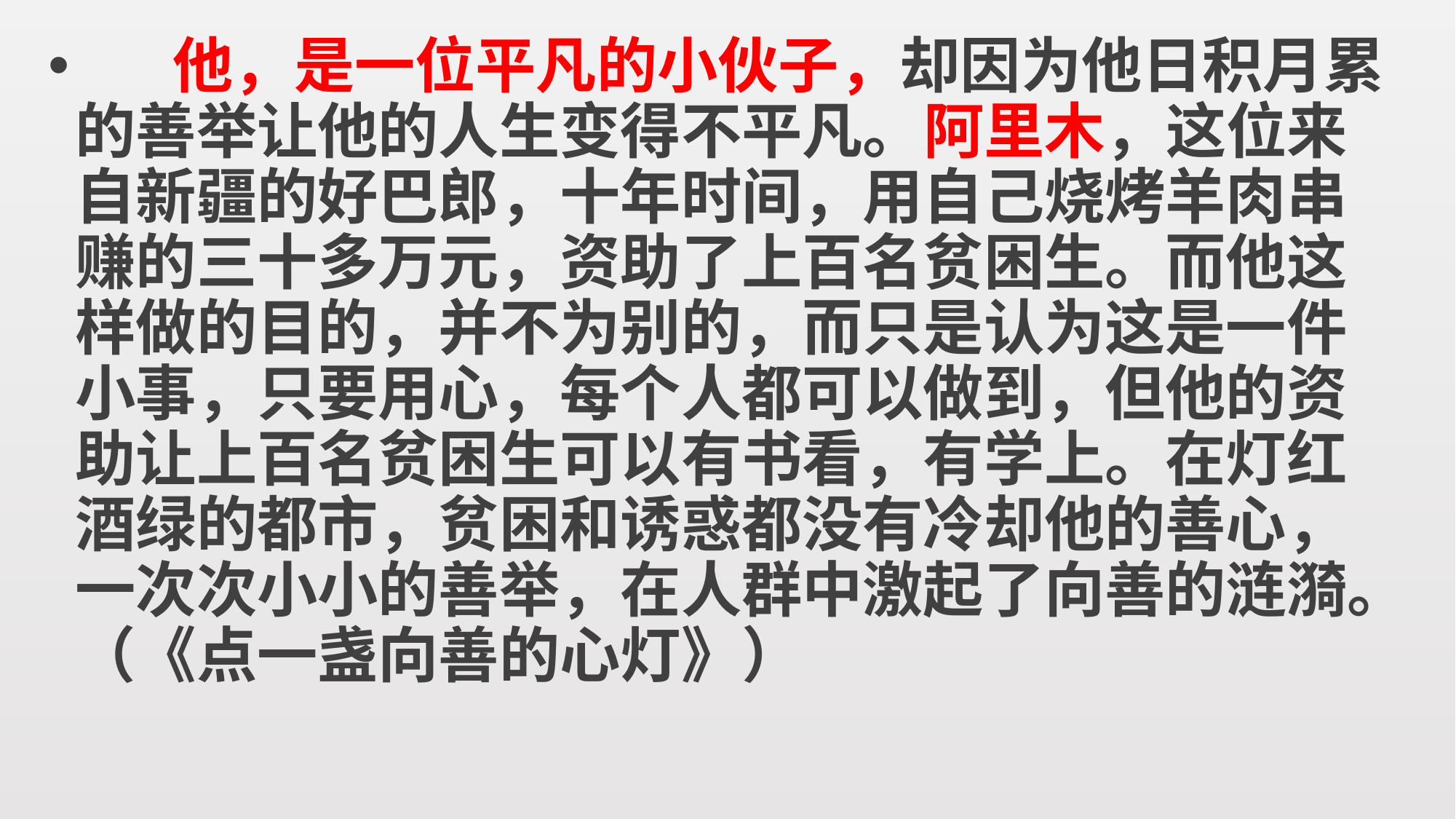

他，是一位平凡的小伙子，却因为他日积月累的善举让他的人生变得不平凡。阿里木，这位来自新疆的好巴郎，十年时间，用自己烧烤羊肉串赚的三十多万元，资助了上百名贫困生。而他这样做的目的，并不为别的，而只是认为这是一件小事，只要用心，每个人都可以做到，但他的资助让上百名贫困生可以有书看，有学上。在灯红酒绿的都市，贫困和诱惑都没有冷却他的善心，一次次小小的善举，在人群中激起了向善的涟漪。（《点一盏向善的心灯》）